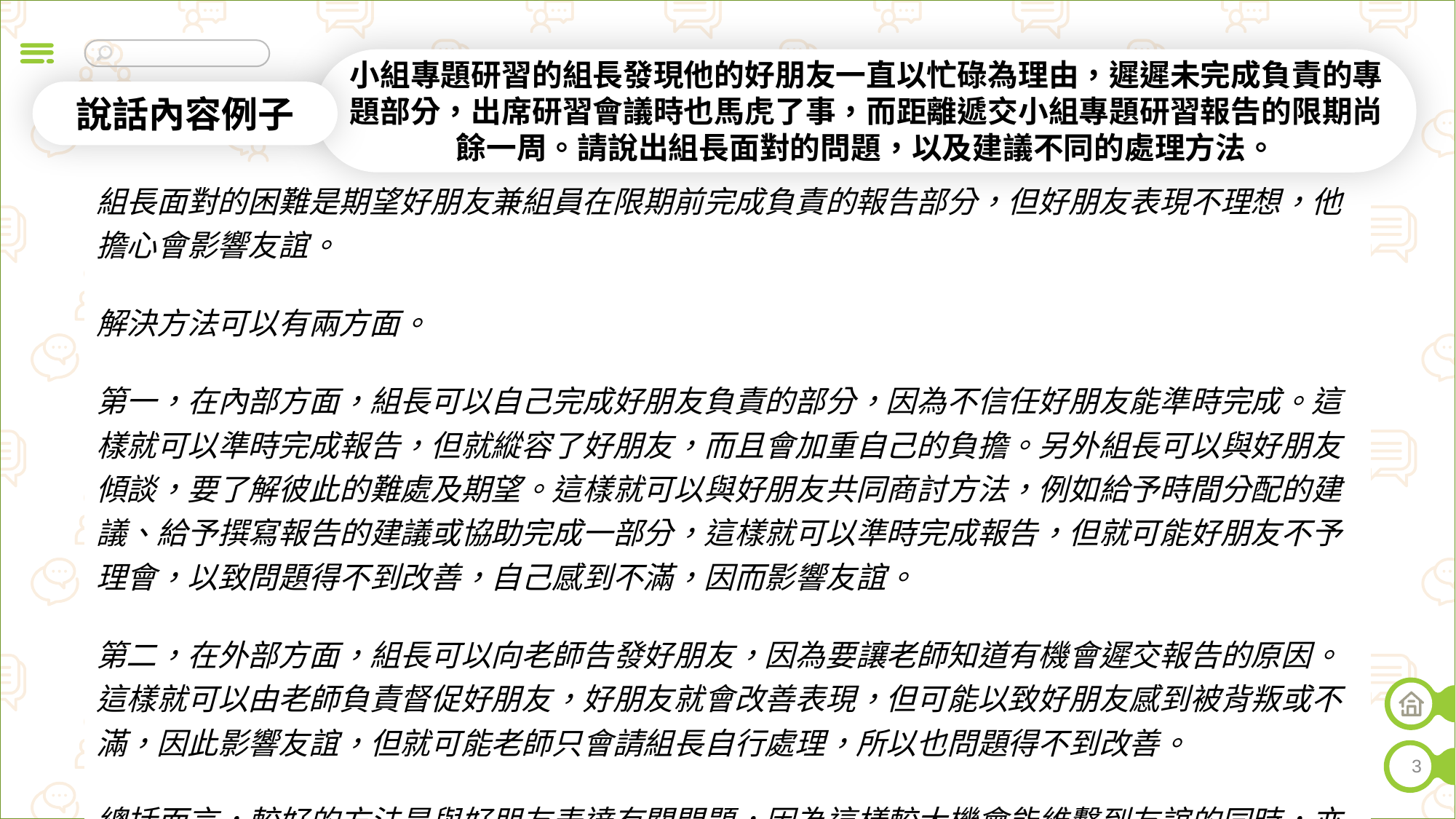

小組專題研習的組長發現他的好朋友一直以忙碌為理由，遲遲未完成負責的專題部分，出席研習會議時也馬虎了事，而距離遞交小組專題研習報告的限期尚餘一周。請說出組長面對的問題，以及建議不同的處理方法。
說話內容例子
| 組長面對的困難是期望好朋友兼組員在限期前完成負責的報告部分，但好朋友表現不理想，他擔心會影響友誼。 解決方法可以有兩方面。 第一，在內部方面，組長可以自己完成好朋友負責的部分，因為不信任好朋友能準時完成。這樣就可以準時完成報告，但就縱容了好朋友，而且會加重自己的負擔。另外組長可以與好朋友傾談，要了解彼此的難處及期望。這樣就可以與好朋友共同商討方法，例如給予時間分配的建議、給予撰寫報告的建議或協助完成一部分，這樣就可以準時完成報告，但就可能好朋友不予理會，以致問題得不到改善，自己感到不滿，因而影響友誼。 第二，在外部方面，組長可以向老師告發好朋友，因為要讓老師知道有機會遲交報告的原因。這樣就可以由老師負責督促好朋友，好朋友就會改善表現，但可能以致好朋友感到被背叛或不滿，因此影響友誼，但就可能老師只會請組長自行處理，所以也問題得不到改善。 總括而言，較好的方法是與好朋友表達有關問題，因為這樣較大機會能維繫到友誼的同時，亦能準時完成報告。 |
| --- |
3